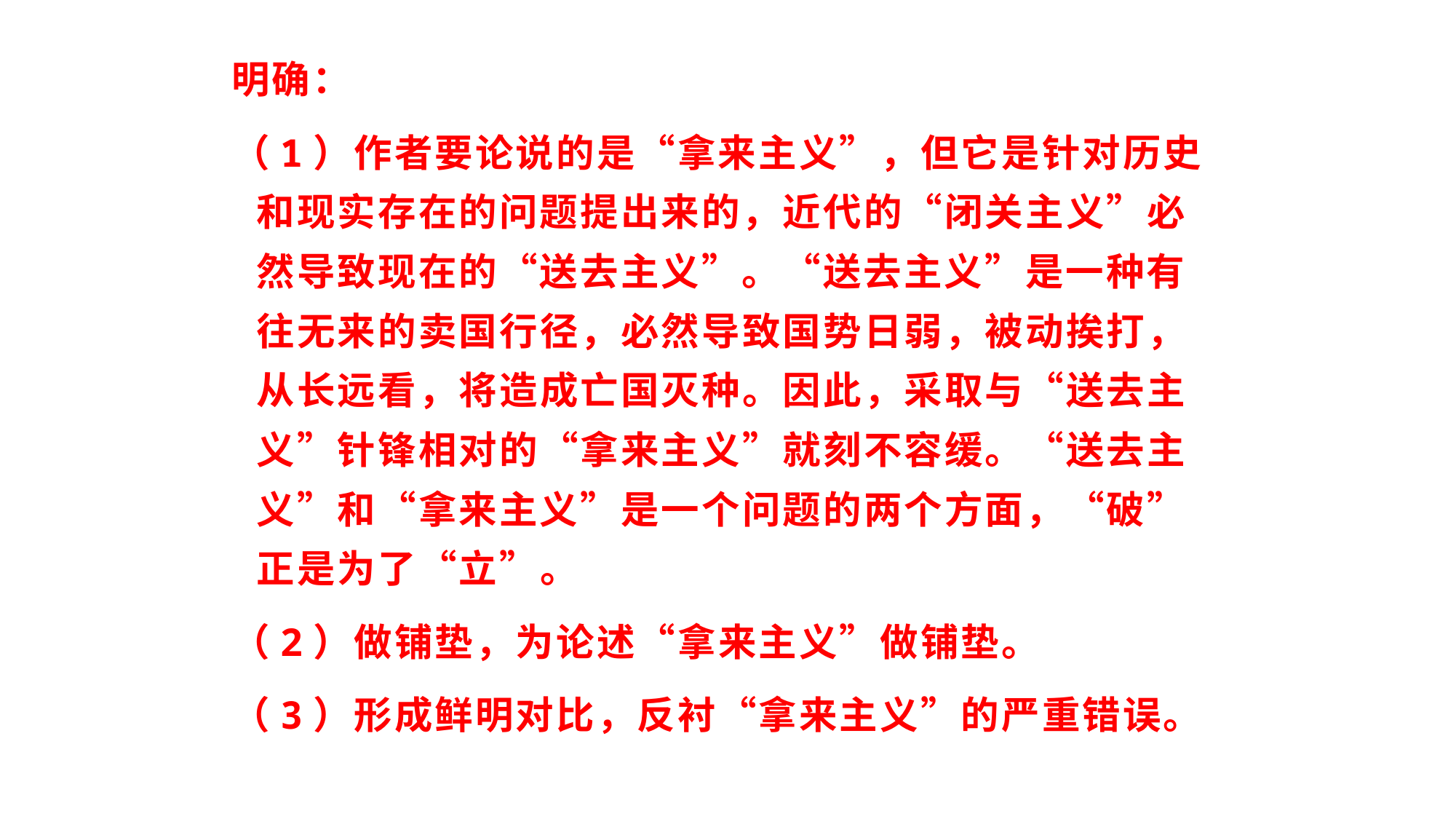

明确：
（1）作者要论说的是“拿来主义”，但它是针对历史和现实存在的问题提出来的，近代的“闭关主义”必然导致现在的“送去主义”。“送去主义”是一种有往无来的卖国行径，必然导致国势日弱，被动挨打，从长远看，将造成亡国灭种。因此，采取与“送去主义”针锋相对的“拿来主义”就刻不容缓。“送去主义”和“拿来主义”是一个问题的两个方面，“破”正是为了“立”。
（2）做铺垫，为论述“拿来主义”做铺垫。
（3）形成鲜明对比，反衬“拿来主义”的严重错误。